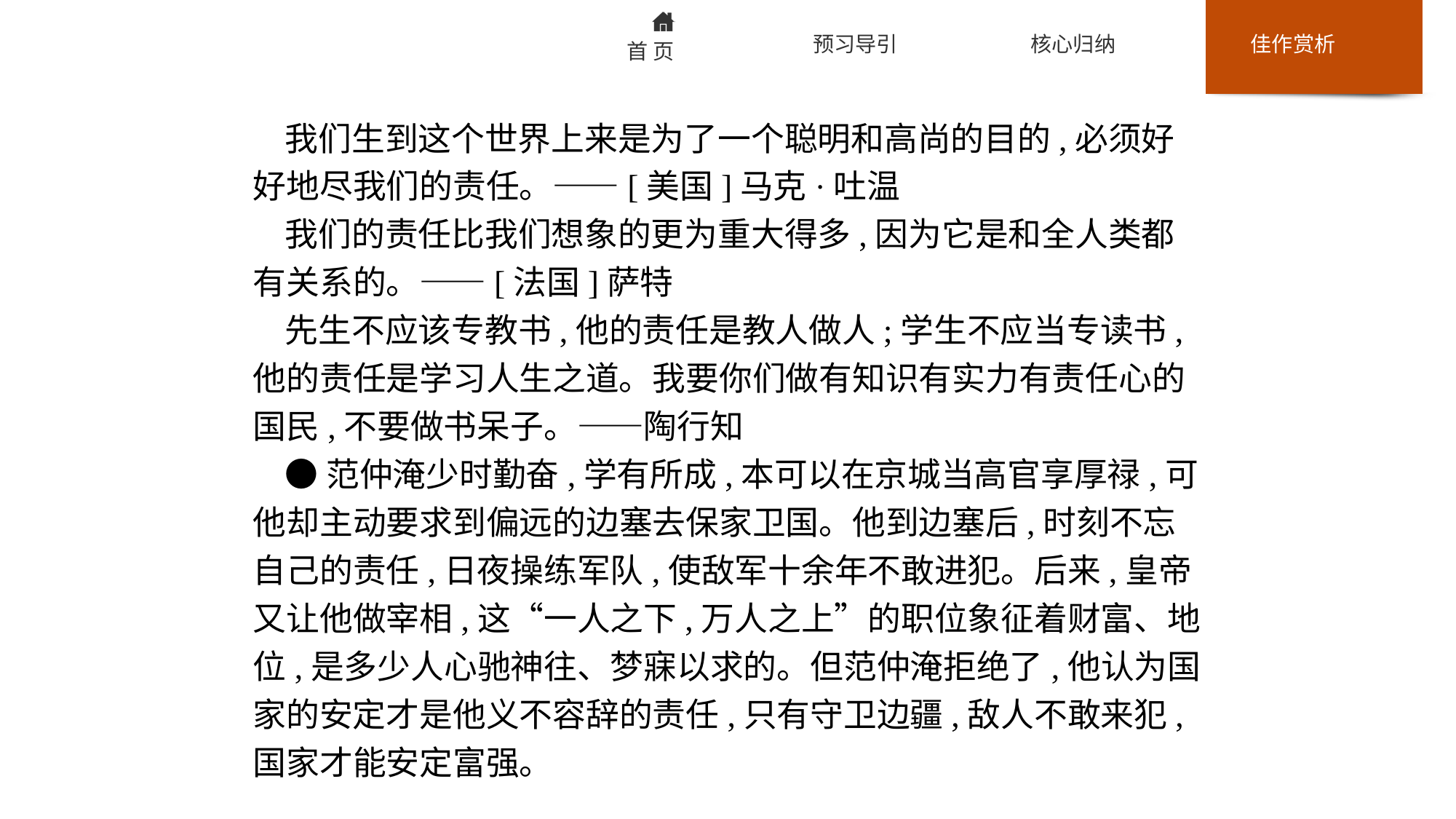

我们生到这个世界上来是为了一个聪明和高尚的目的,必须好好地尽我们的责任。——[美国]马克·吐温
我们的责任比我们想象的更为重大得多,因为它是和全人类都有关系的。——[法国]萨特
先生不应该专教书,他的责任是教人做人;学生不应当专读书,他的责任是学习人生之道。我要你们做有知识有实力有责任心的国民,不要做书呆子。——陶行知
●范仲淹少时勤奋,学有所成,本可以在京城当高官享厚禄,可他却主动要求到偏远的边塞去保家卫国。他到边塞后,时刻不忘自己的责任,日夜操练军队,使敌军十余年不敢进犯。后来,皇帝又让他做宰相,这“一人之下,万人之上”的职位象征着财富、地位,是多少人心驰神往、梦寐以求的。但范仲淹拒绝了,他认为国家的安定才是他义不容辞的责任,只有守卫边疆,敌人不敢来犯,国家才能安定富强。